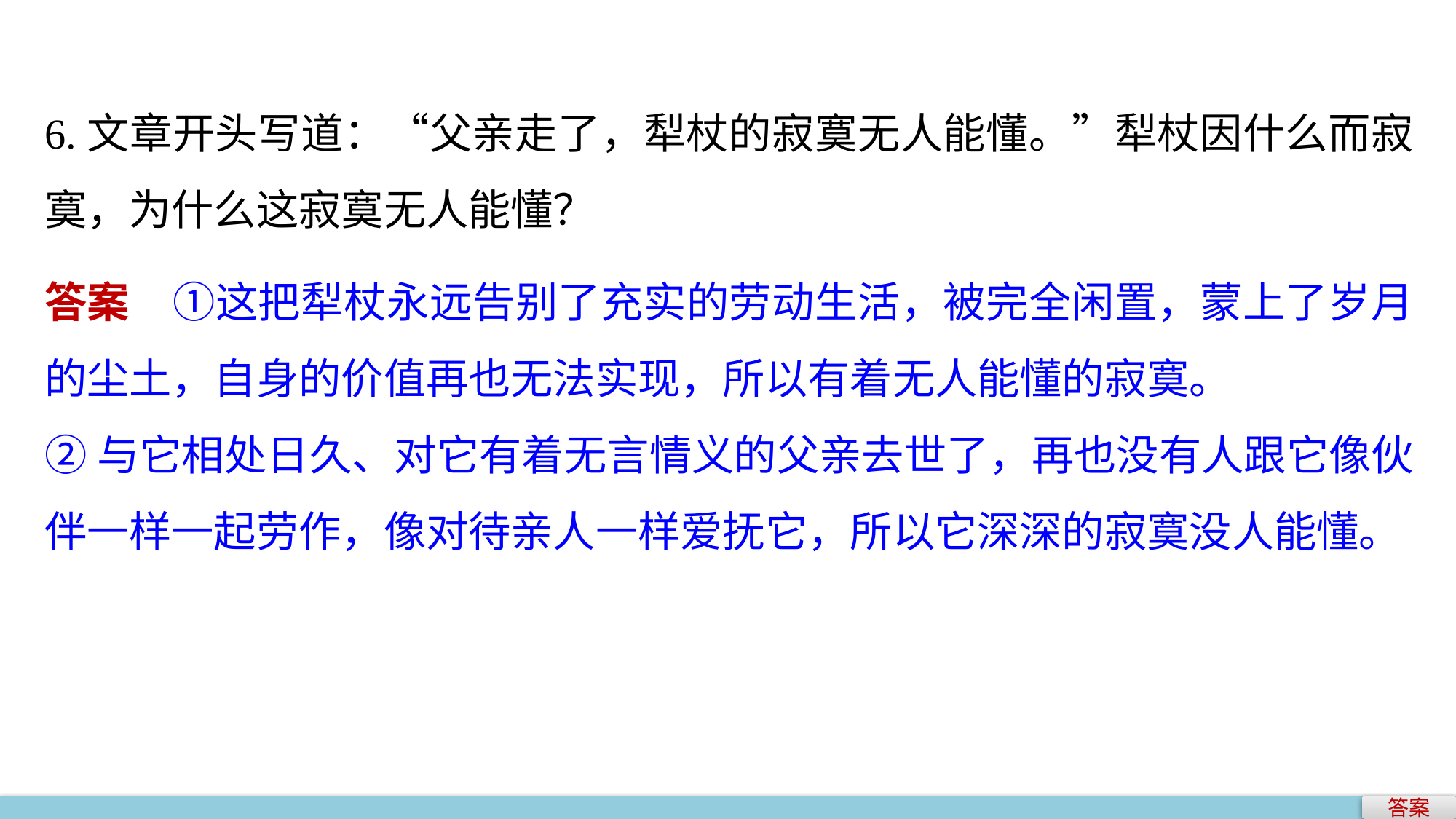

6.文章开头写道：“父亲走了，犁杖的寂寞无人能懂。”犁杖因什么而寂寞，为什么这寂寞无人能懂？
答案　①这把犁杖永远告别了充实的劳动生活，被完全闲置，蒙上了岁月的尘土，自身的价值再也无法实现，所以有着无人能懂的寂寞。
②与它相处日久、对它有着无言情义的父亲去世了，再也没有人跟它像伙伴一样一起劳作，像对待亲人一样爱抚它，所以它深深的寂寞没人能懂。

答案